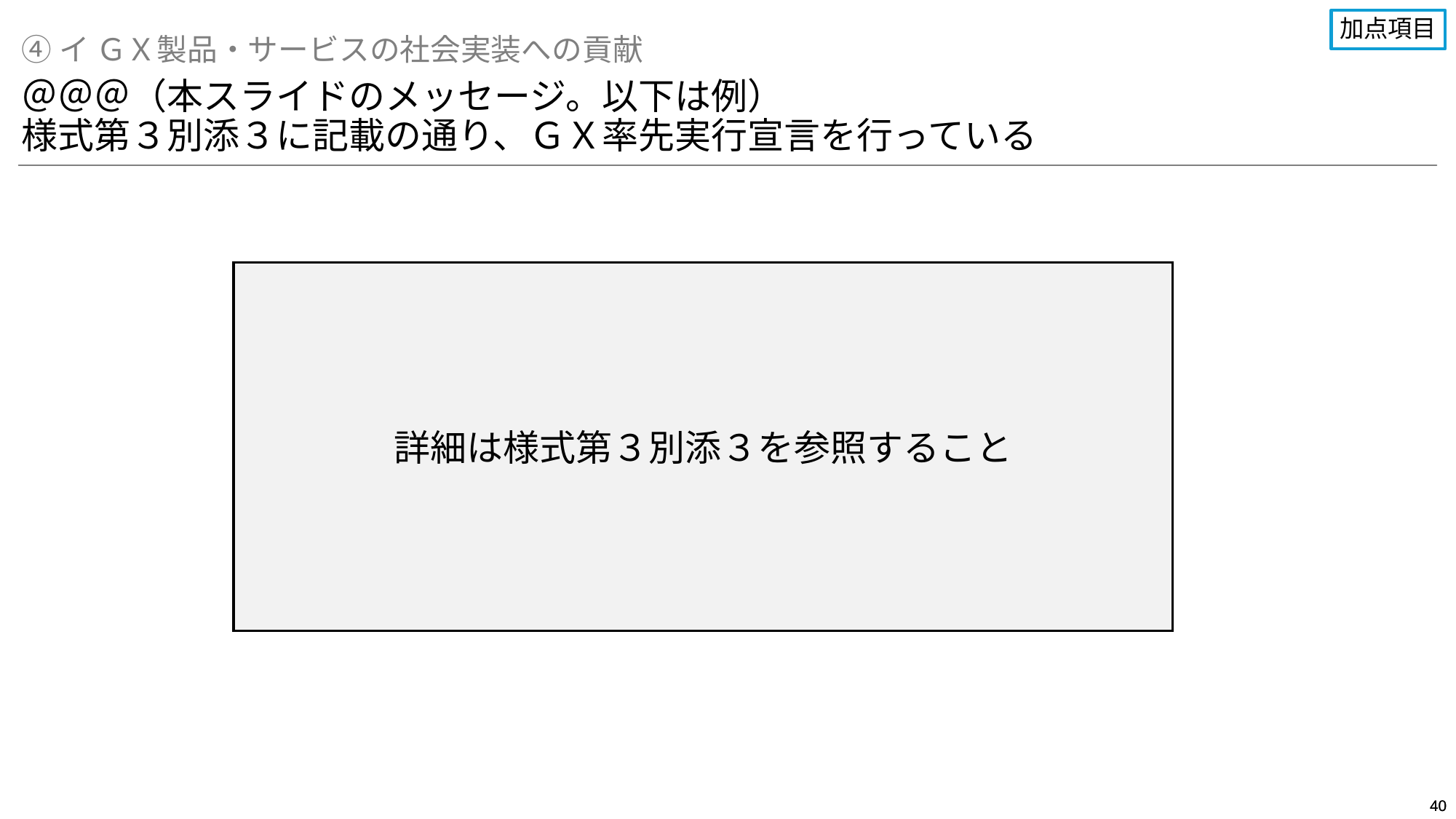

加点項目
④イ ＧＸ製品・サービスの社会実装への貢献
＠＠＠（本スライドのメッセージ。以下は例）
様式第３別添３に記載の通り、ＧＸ率先実行宣言を行っている
詳細は様式第３別添３を参照すること